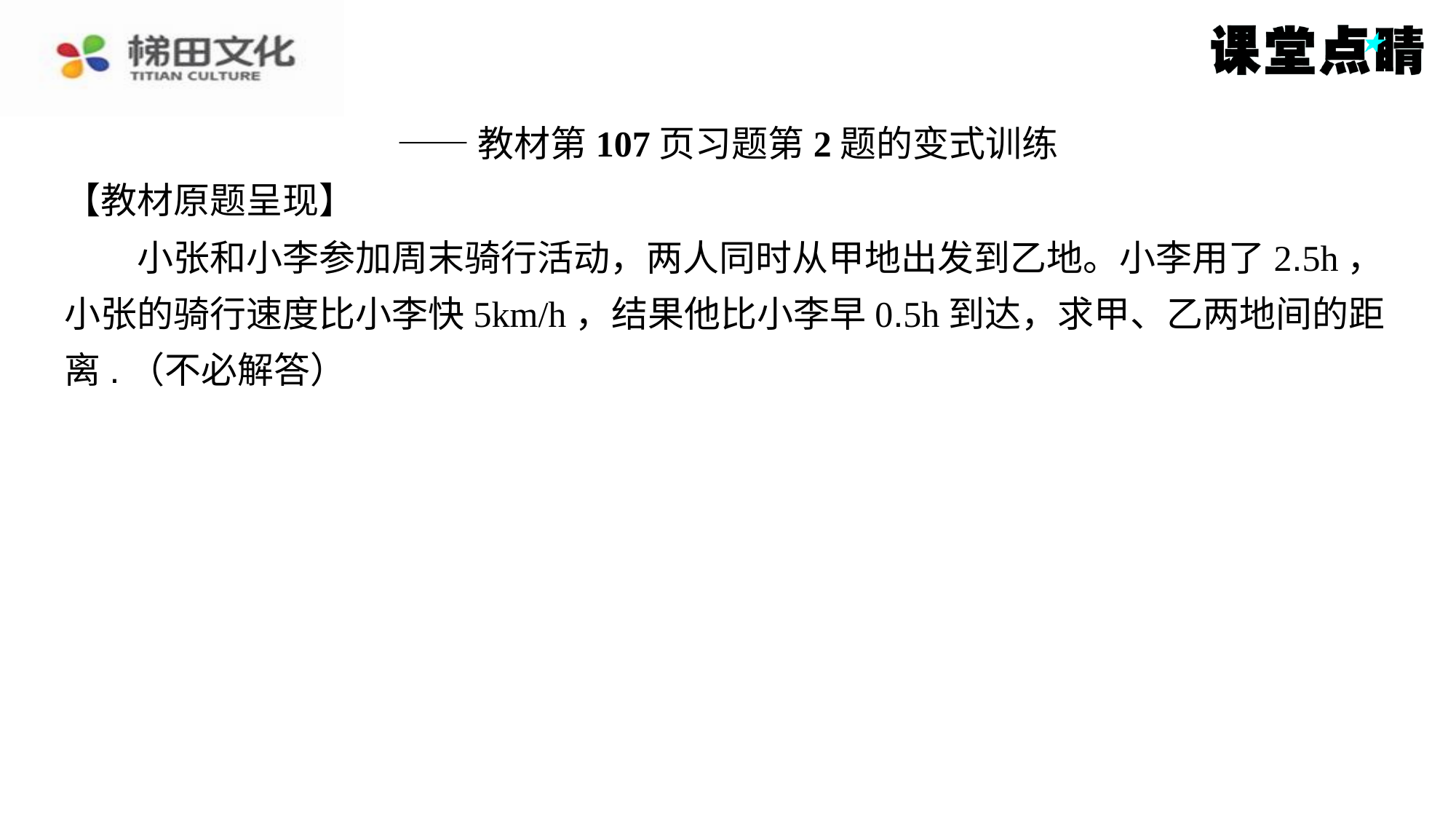

——教材第107页习题第2题的变式训练
【教材原题呈现】
小张和小李参加周末骑行活动，两人同时从甲地出发到乙地。小李用了2.5h，
小张的骑行速度比小李快5km/h，结果他比小李早0.5h到达，求甲、乙两地间的距
离.（不必解答）